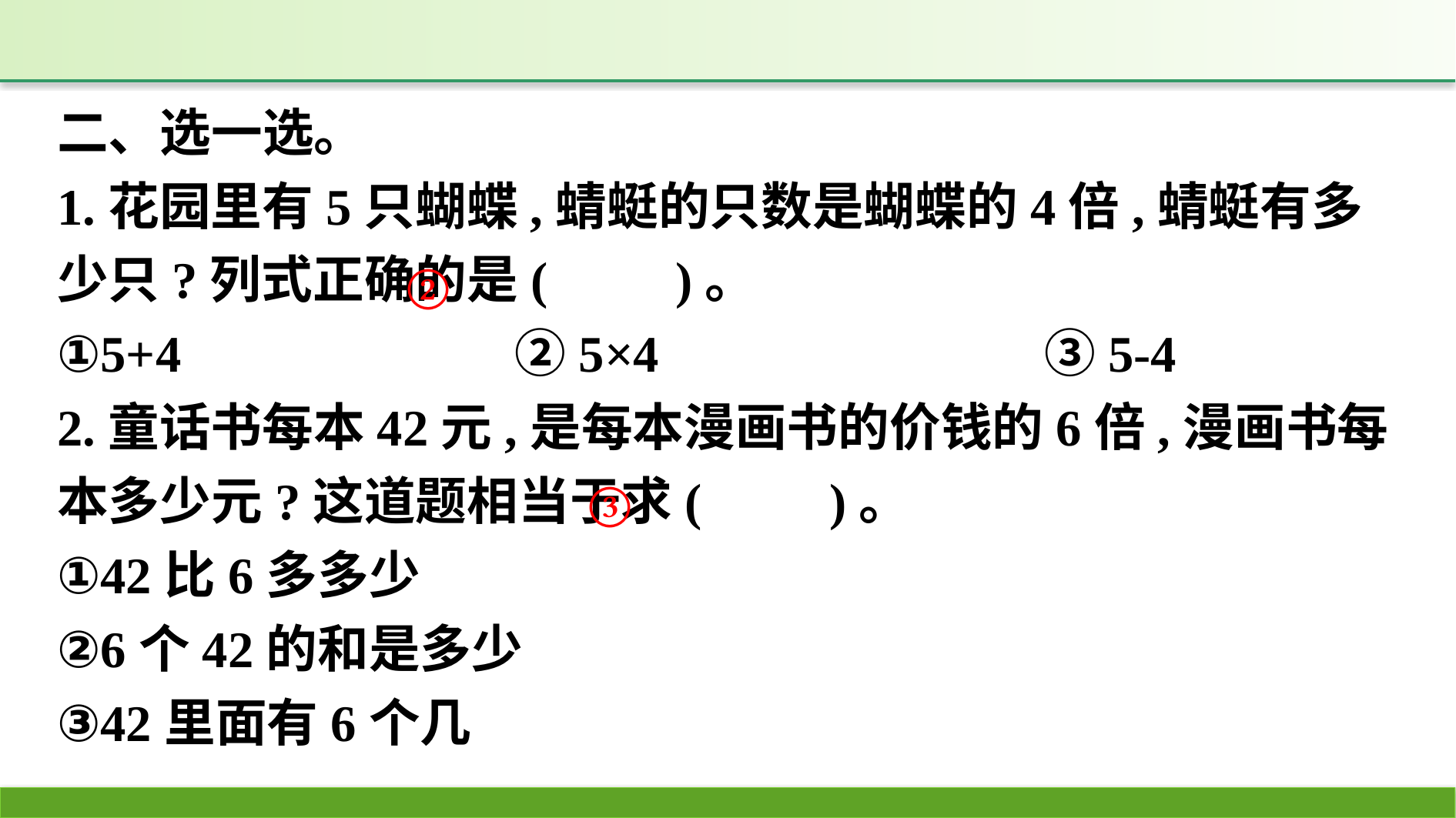

二、选一选。
1.花园里有5只蝴蝶,蜻蜓的只数是蝴蝶的4倍,蜻蜓有多少只?列式正确的是(　　)。
①5+4　　　　 　　②5×4　　　　　 　　③5-4
2.童话书每本42元,是每本漫画书的价钱的6倍,漫画书每本多少元?这道题相当于求(　　)。
①42比6多多少
②6个42的和是多少
③42里面有6个几
②
③